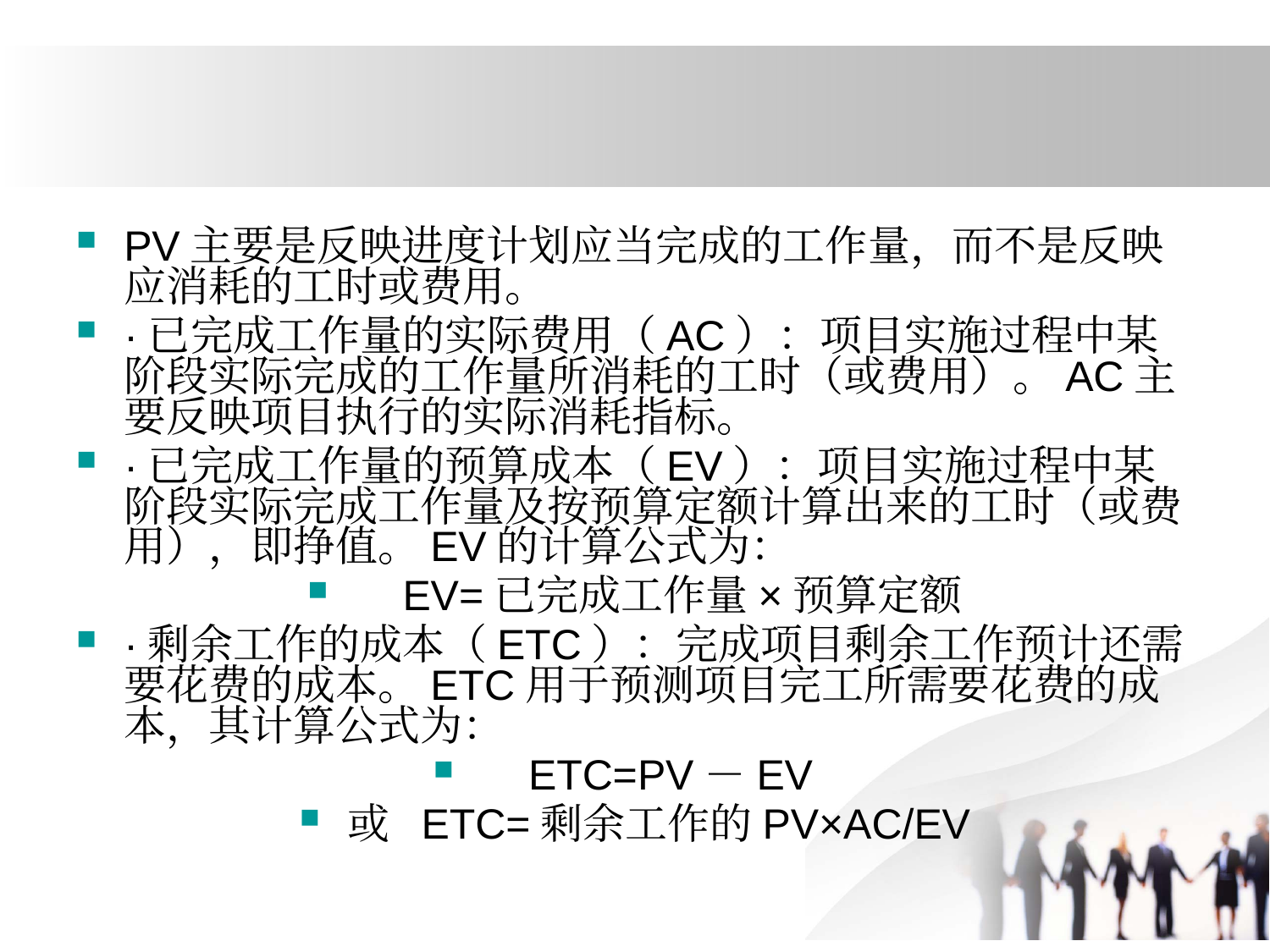

#
PV主要是反映进度计划应当完成的工作量，而不是反映应消耗的工时或费用。
·已完成工作量的实际费用（AC）：项目实施过程中某阶段实际完成的工作量所消耗的工时（或费用）。AC主要反映项目执行的实际消耗指标。
·已完成工作量的预算成本（EV）：项目实施过程中某阶段实际完成工作量及按预算定额计算出来的工时（或费用），即挣值。EV的计算公式为：
    EV=已完成工作量×预算定额
·剩余工作的成本（ETC）：完成项目剩余工作预计还需要花费的成本。ETC用于预测项目完工所需要花费的成本，其计算公式为：
    ETC=PV－EV
或  ETC=剩余工作的PV×AC/EV